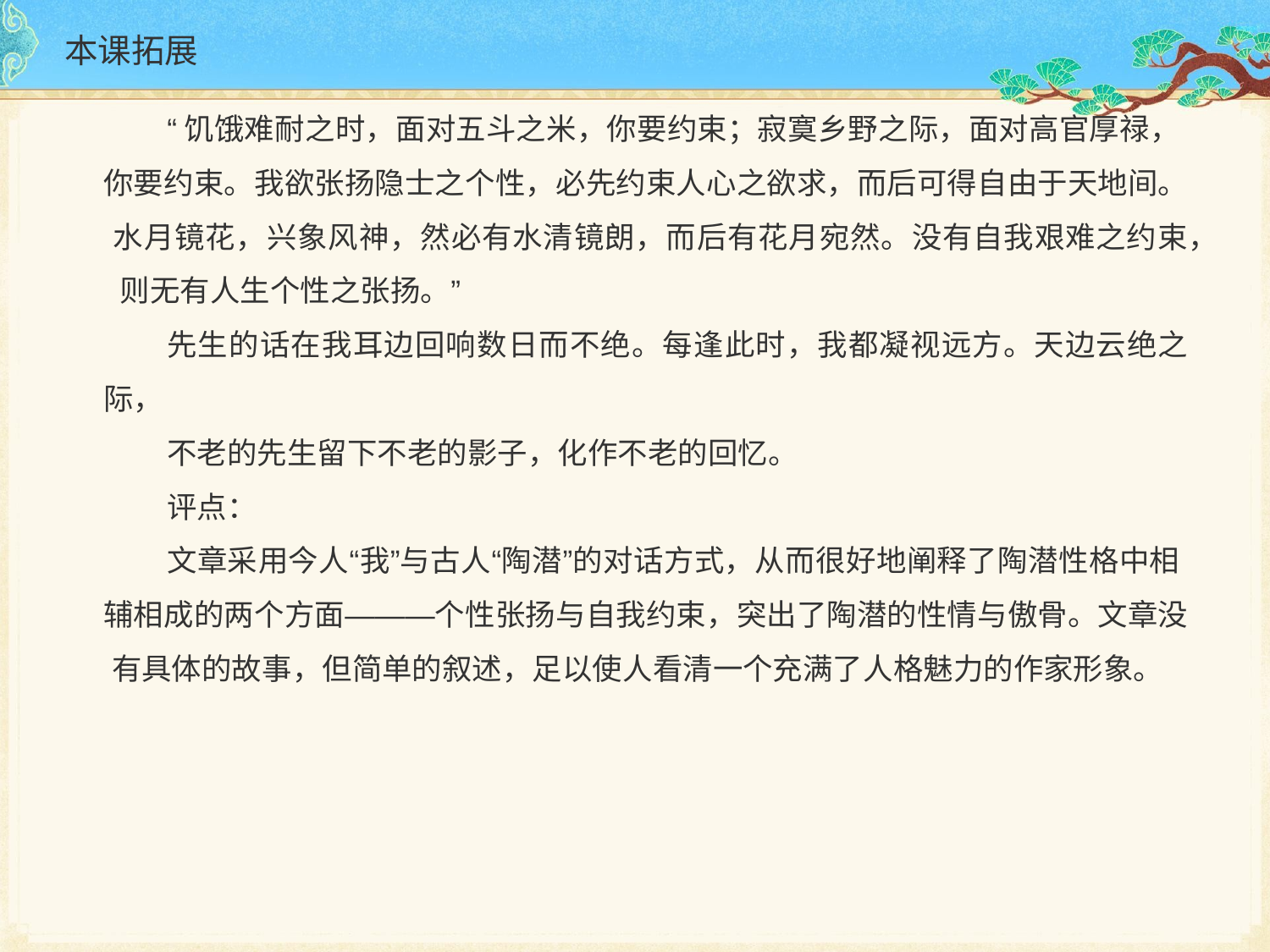

# 本课拓展
“饥饿难耐之时，面对五斗之米，你要约束；寂寞乡野之际，面对高官厚禄，  你要约束。我欲张扬隐士之个性，必先约束人心之欲求，而后可得自由于天地间。  水月镜花，兴象风神，然必有水清镜朗，而后有花月宛然。没有自我艰难之约束，  则无有人生个性之张扬。”
先生的话在我耳边回响数日而不绝。每逢此时，我都凝视远方。天边云绝之际，
不老的先生留下不老的影子，化作不老的回忆。
评点：
文章采用今人“我”与古人“陶潜”的对话方式，从而很好地阐释了陶潜性格中相  辅相成的两个方面———个性张扬与自我约束，突出了陶潜的性情与傲骨。文章没  有具体的故事，但简单的叙述，足以使人看清一个充满了人格魅力的作家形象。